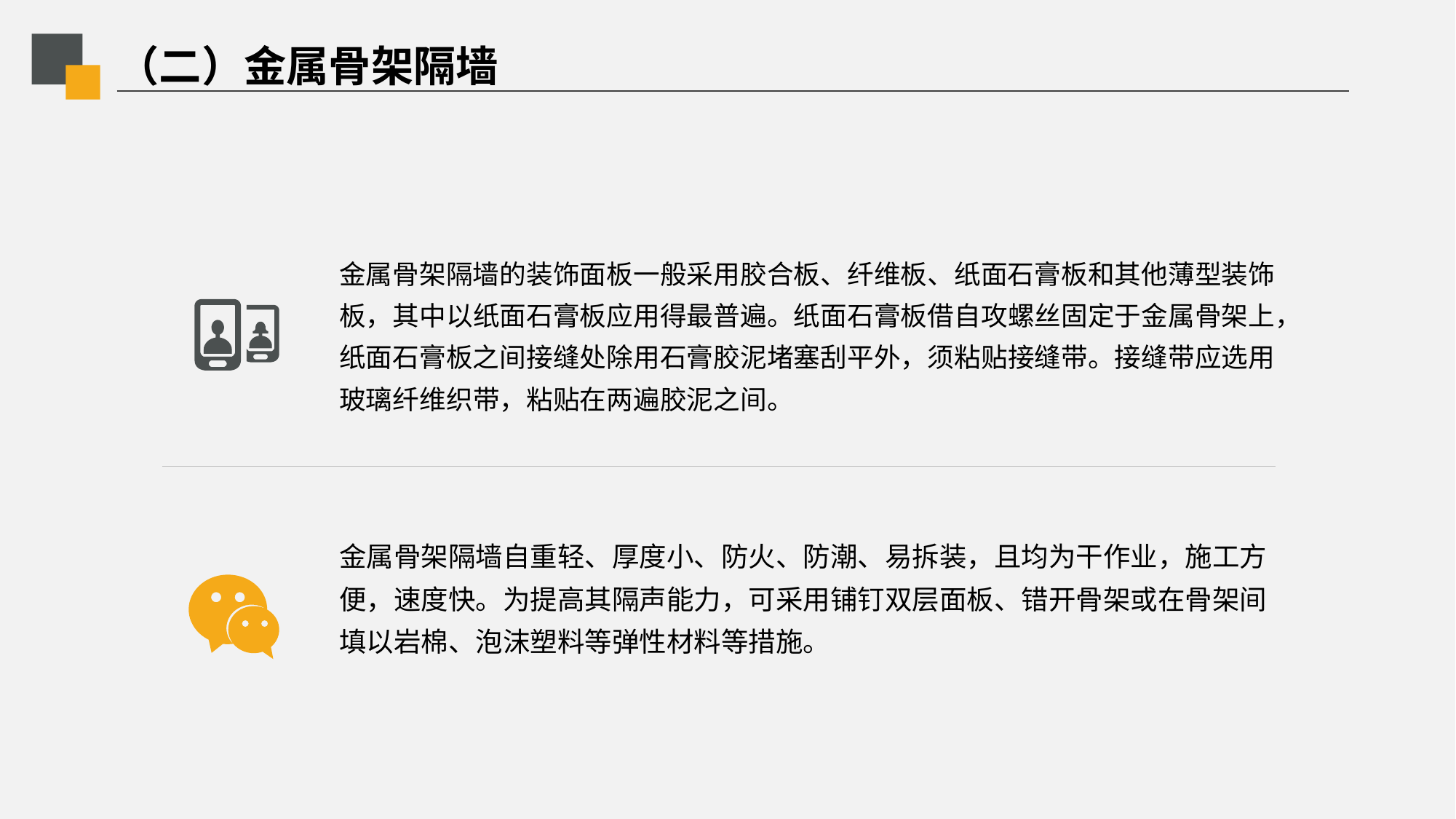

# （二）金属骨架隔墙
金属骨架隔墙的装饰面板一般采用胶合板、纤维板、纸面石膏板和其他薄型装饰板，其中以纸面石膏板应用得最普遍。纸面石膏板借自攻螺丝固定于金属骨架上，纸面石膏板之间接缝处除用石膏胶泥堵塞刮平外，须粘贴接缝带。接缝带应选用玻璃纤维织带，粘贴在两遍胶泥之间。

金属骨架隔墙自重轻、厚度小、防火、防潮、易拆装，且均为干作业，施工方便，速度快。为提高其隔声能力，可采用铺钉双层面板、错开骨架或在骨架间填以岩棉、泡沫塑料等弹性材料等措施。